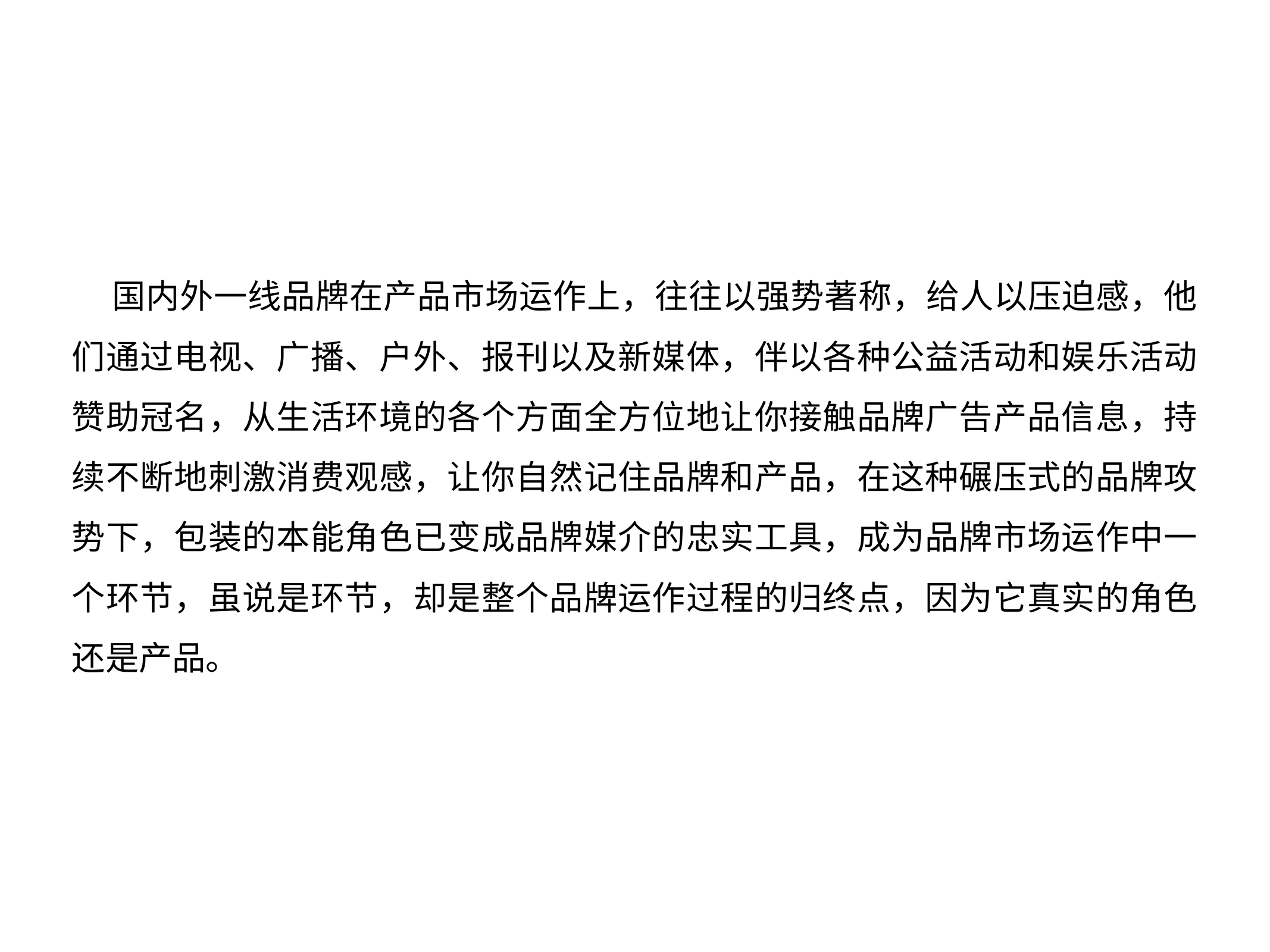

国内外一线品牌在产品市场运作上，往往以强势著称，给人以压迫感，他们通过电视、广播、户外、报刊以及新媒体，伴以各种公益活动和娱乐活动赞助冠名，从生活环境的各个方面全方位地让你接触品牌广告产品信息，持续不断地刺激消费观感，让你自然记住品牌和产品，在这种碾压式的品牌攻势下，包装的本能角色已变成品牌媒介的忠实工具，成为品牌市场运作中一个环节，虽说是环节，却是整个品牌运作过程的归终点，因为它真实的角色还是产品。